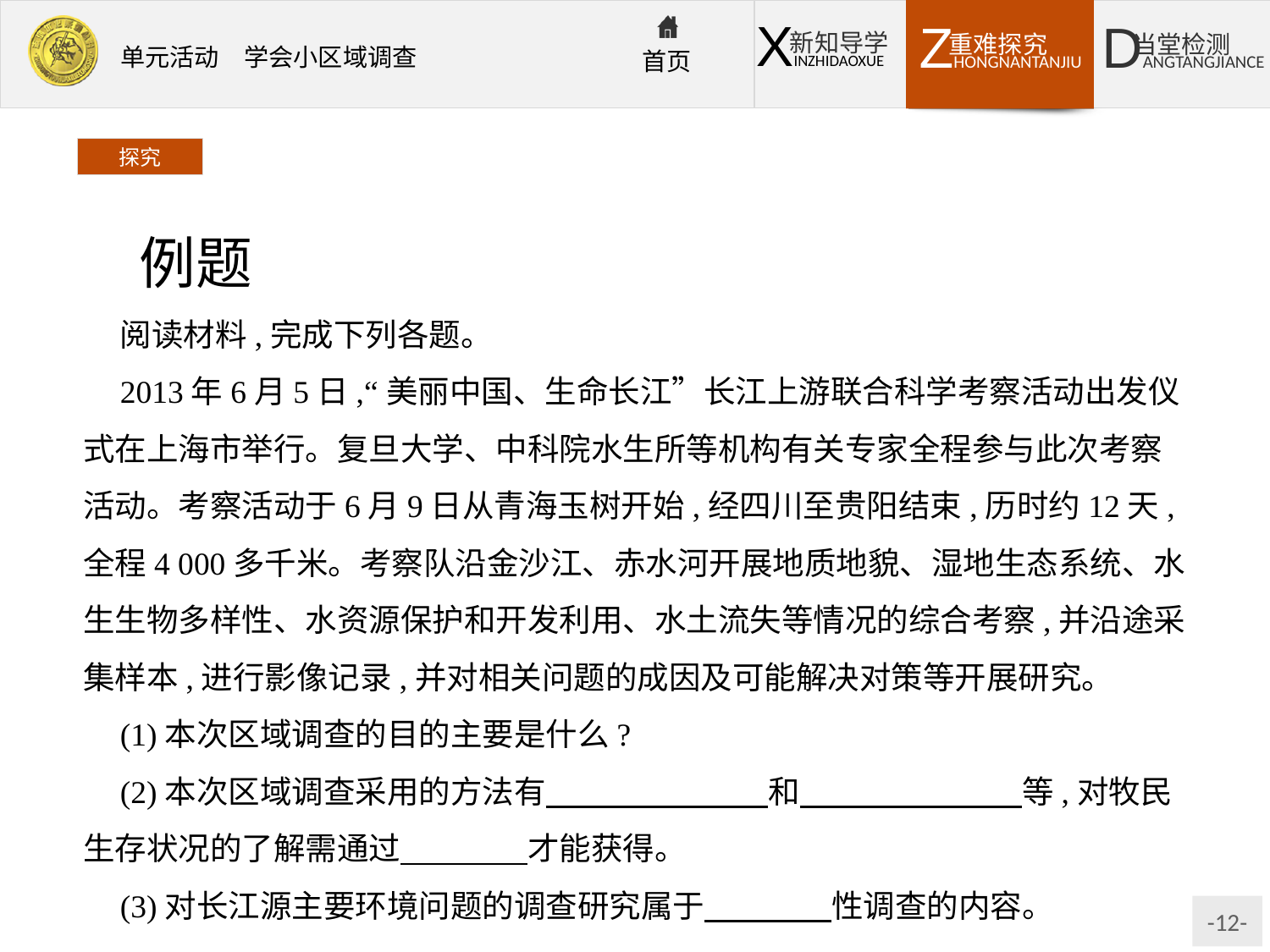

探究
例题
阅读材料,完成下列各题。
2013年6月5日,“美丽中国、生命长江”长江上游联合科学考察活动出发仪式在上海市举行。复旦大学、中科院水生所等机构有关专家全程参与此次考察活动。考察活动于6月9日从青海玉树开始,经四川至贵阳结束,历时约12天,全程4 000多千米。考察队沿金沙江、赤水河开展地质地貌、湿地生态系统、水生生物多样性、水资源保护和开发利用、水土流失等情况的综合考察,并沿途采集样本,进行影像记录,并对相关问题的成因及可能解决对策等开展研究。
(1)本次区域调查的目的主要是什么?
(2)本次区域调查采用的方法有　　　　　　　和　　　　　　　等,对牧民生存状况的了解需通过　　　　才能获得。
(3)对长江源主要环境问题的调查研究属于　　　　性调查的内容。